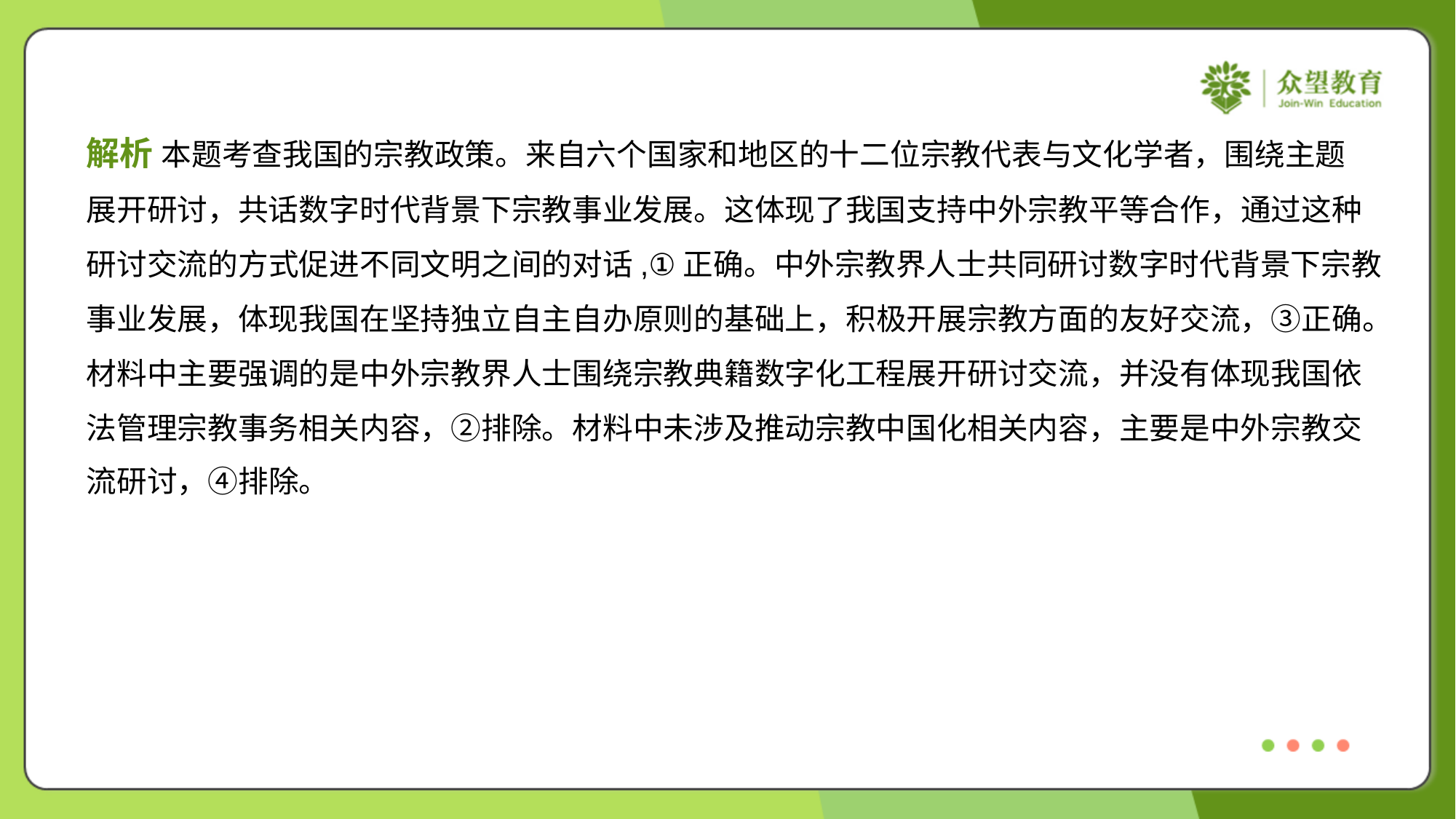

解析 本题考查我国的宗教政策。来自六个国家和地区的十二位宗教代表与文化学者，围绕主题
展开研讨，共话数字时代背景下宗教事业发展。这体现了我国支持中外宗教平等合作，通过这种
研讨交流的方式促进不同文明之间的对话,①正确。中外宗教界人士共同研讨数字时代背景下宗教
事业发展，体现我国在坚持独立自主自办原则的基础上，积极开展宗教方面的友好交流，③正确。
材料中主要强调的是中外宗教界人士围绕宗教典籍数字化工程展开研讨交流，并没有体现我国依
法管理宗教事务相关内容，②排除。材料中未涉及推动宗教中国化相关内容，主要是中外宗教交
流研讨，④排除。